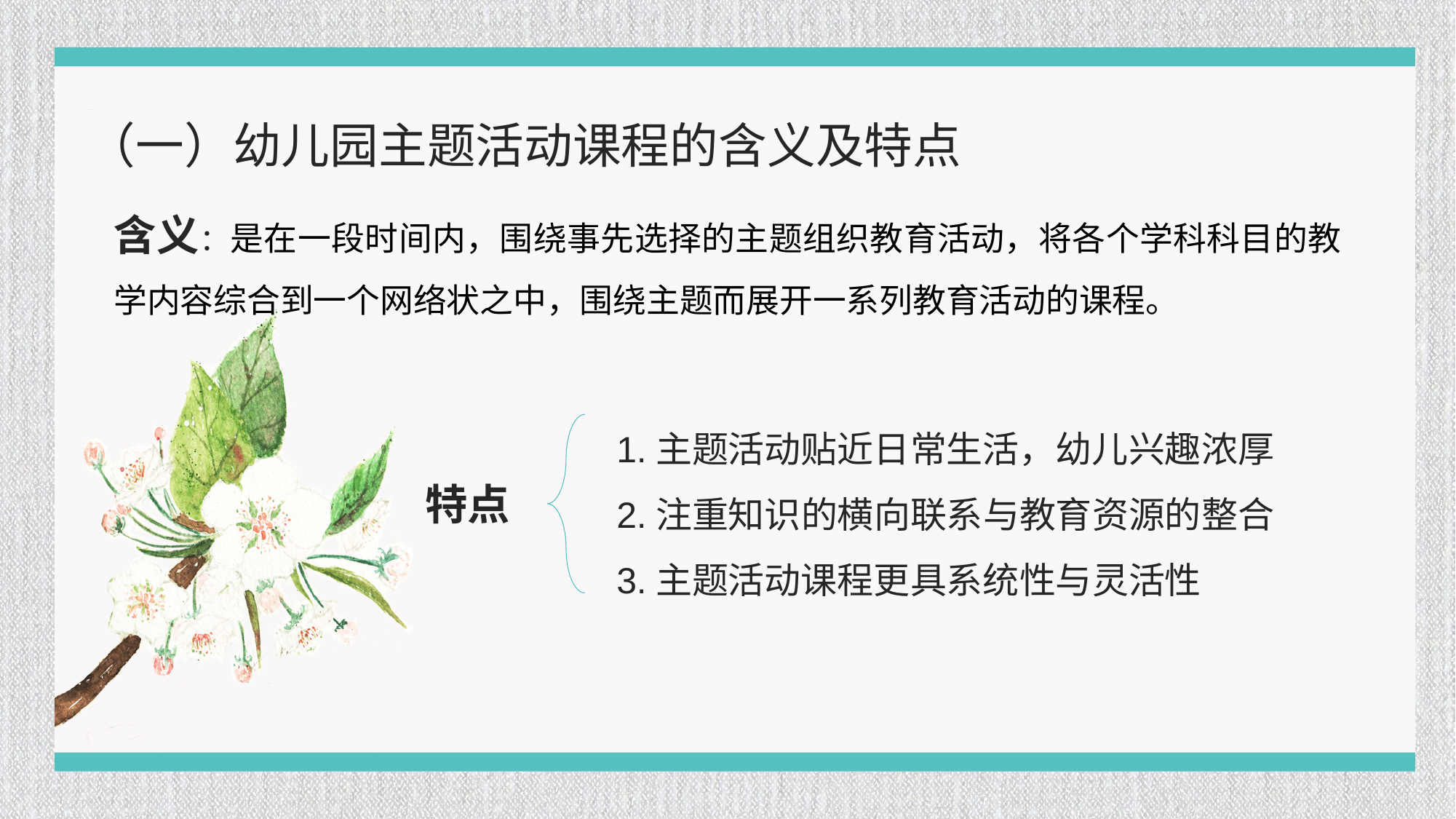

（一）幼儿园主题活动课程的含义及特点

含义：是在一段时间内，围绕事先选择的主题组织教育活动，将各个学科科目的教学内容综合到一个网络状之中，围绕主题而展开一系列教育活动的课程。
1.主题活动贴近日常生活，幼儿兴趣浓厚
2.注重知识的横向联系与教育资源的整合
3.主题活动课程更具系统性与灵活性

特点